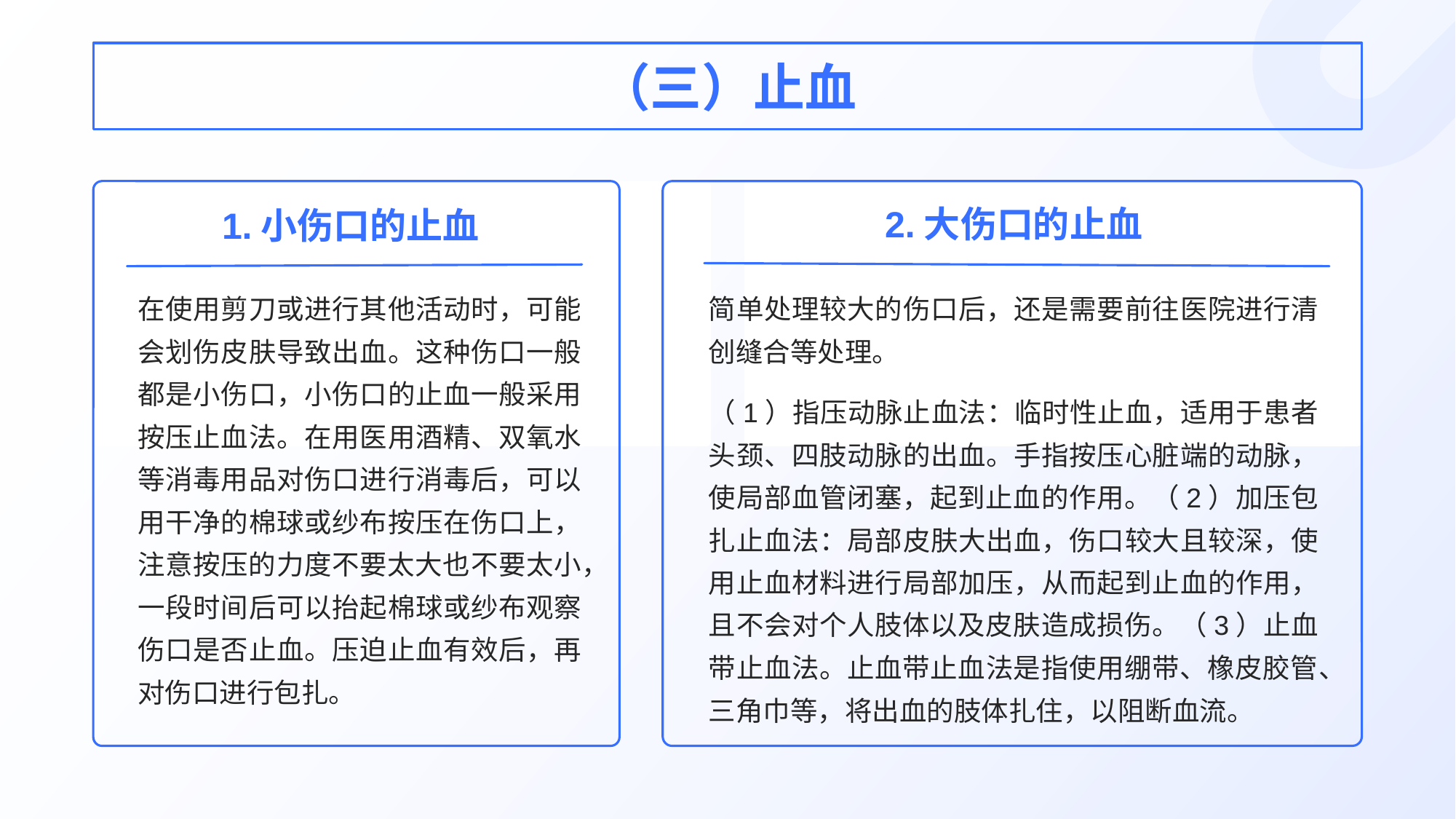

# （三）止血

2.大伤口的止血
1.小伤口的止血
在使用剪刀或进行其他活动时，可能会划伤皮肤导致出血。这种伤口一般都是小伤口，小伤口的止血一般采用按压止血法。在用医用酒精、双氧水等消毒用品对伤口进行消毒后，可以用干净的棉球或纱布按压在伤口上，注意按压的力度不要太大也不要太小，一段时间后可以抬起棉球或纱布观察伤口是否止血。压迫止血有效后，再对伤口进行包扎。
简单处理较大的伤口后，还是需要前往医院进行清创缝合等处理。
（1）指压动脉止血法：临时性止血，适用于患者头颈、四肢动脉的出血。手指按压心脏端的动脉，使局部血管闭塞，起到止血的作用。（2）加压包扎止血法：局部皮肤大出血，伤口较大且较深，使用止血材料进行局部加压，从而起到止血的作用，且不会对个人肢体以及皮肤造成损伤。（3）止血带止血法。止血带止血法是指使用绷带、橡皮胶管、三角巾等，将出血的肢体扎住，以阻断血流。